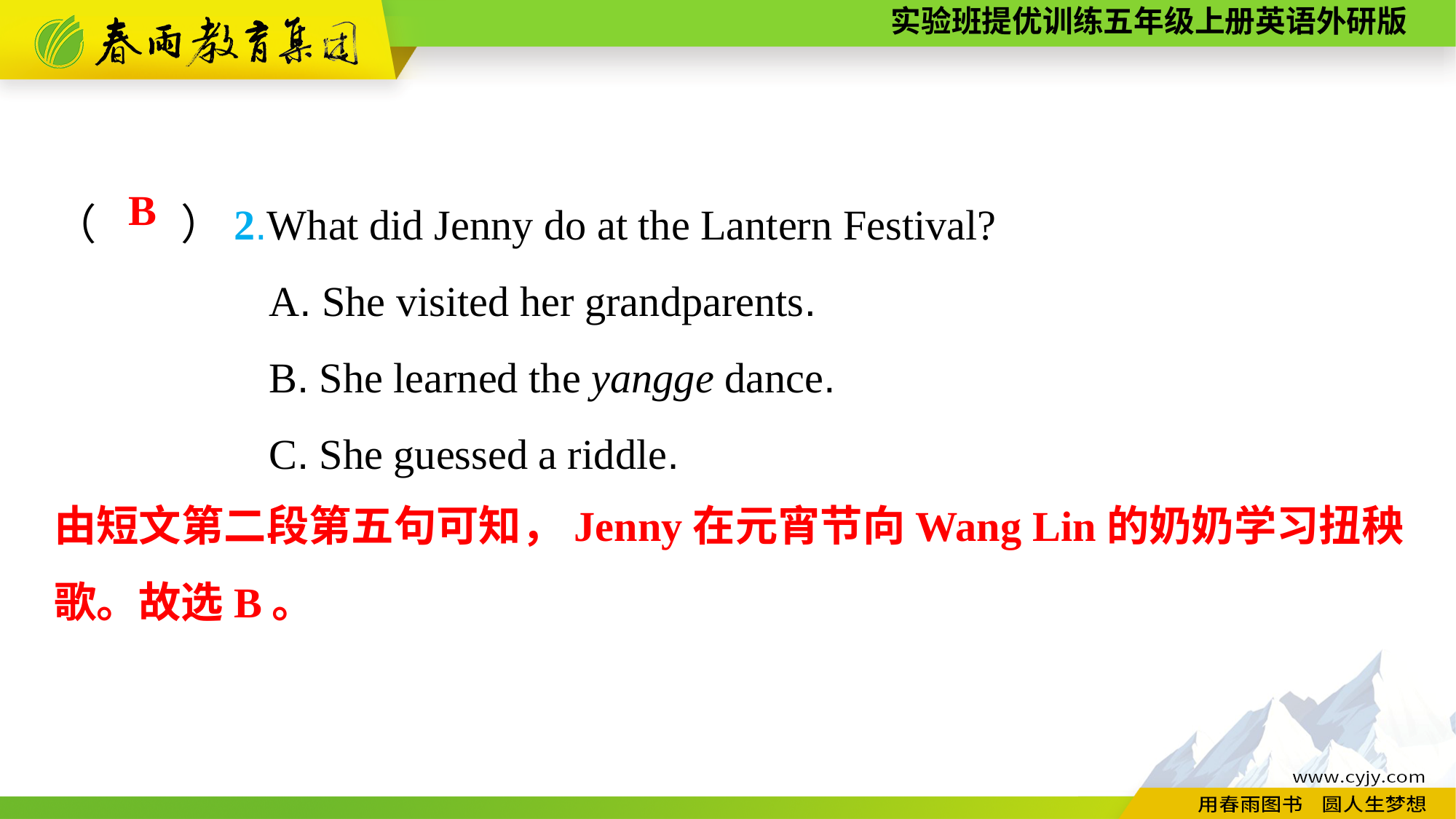

（　　）2.What did Jenny do at the Lantern Festival?
A. She visited her grandparents.
B. She learned the yangge dance.
C. She guessed a riddle.
B
由短文第二段第五句可知，Jenny在元宵节向Wang Lin的奶奶学习扭秧歌。故选B。